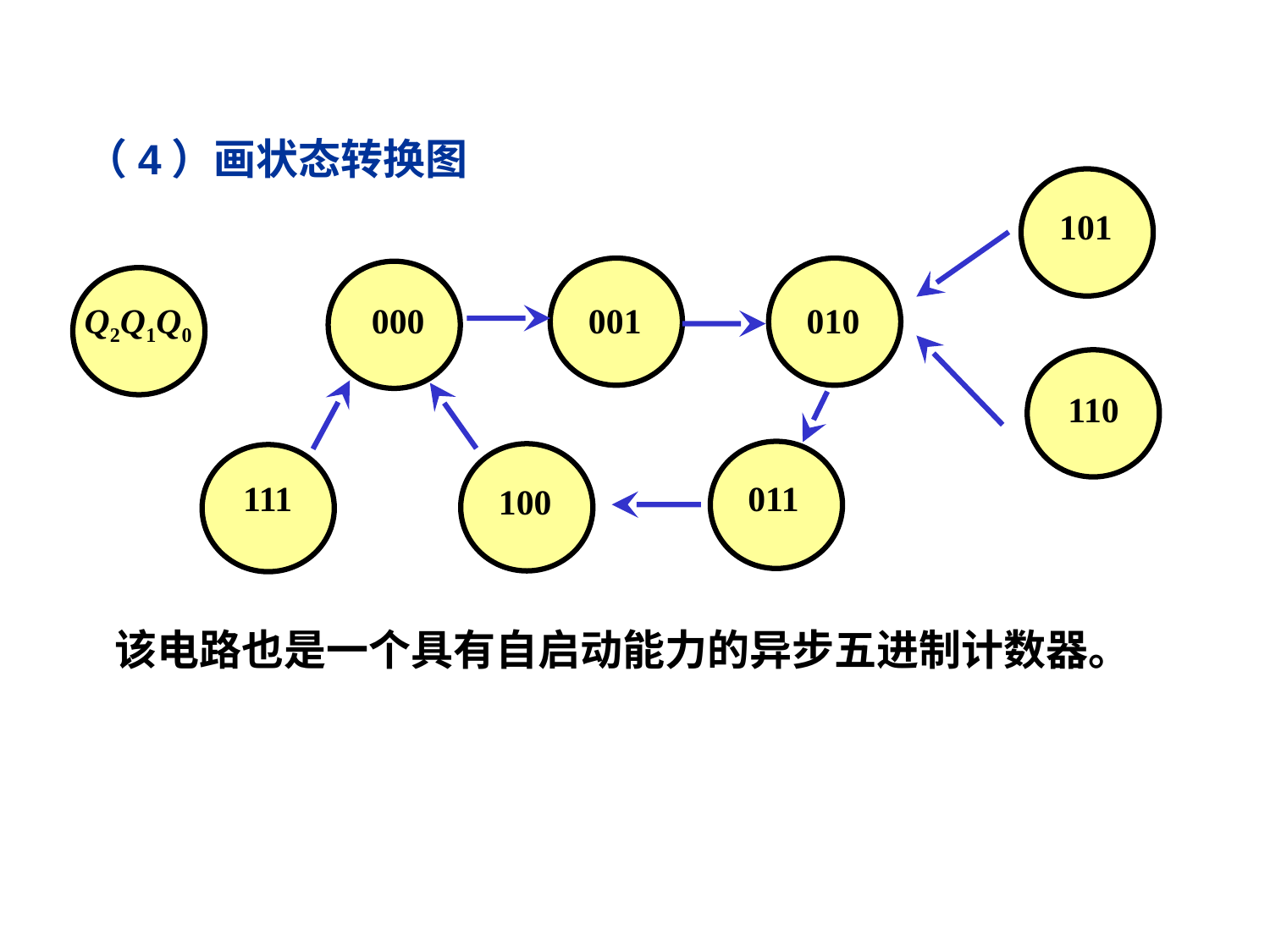

（4）画状态转换图

    101

    001

    010

 Q2Q1Q0
    000

     110

     011

    100

    111

  该电路也是一个具有自启动能力的异步五进制计数器。